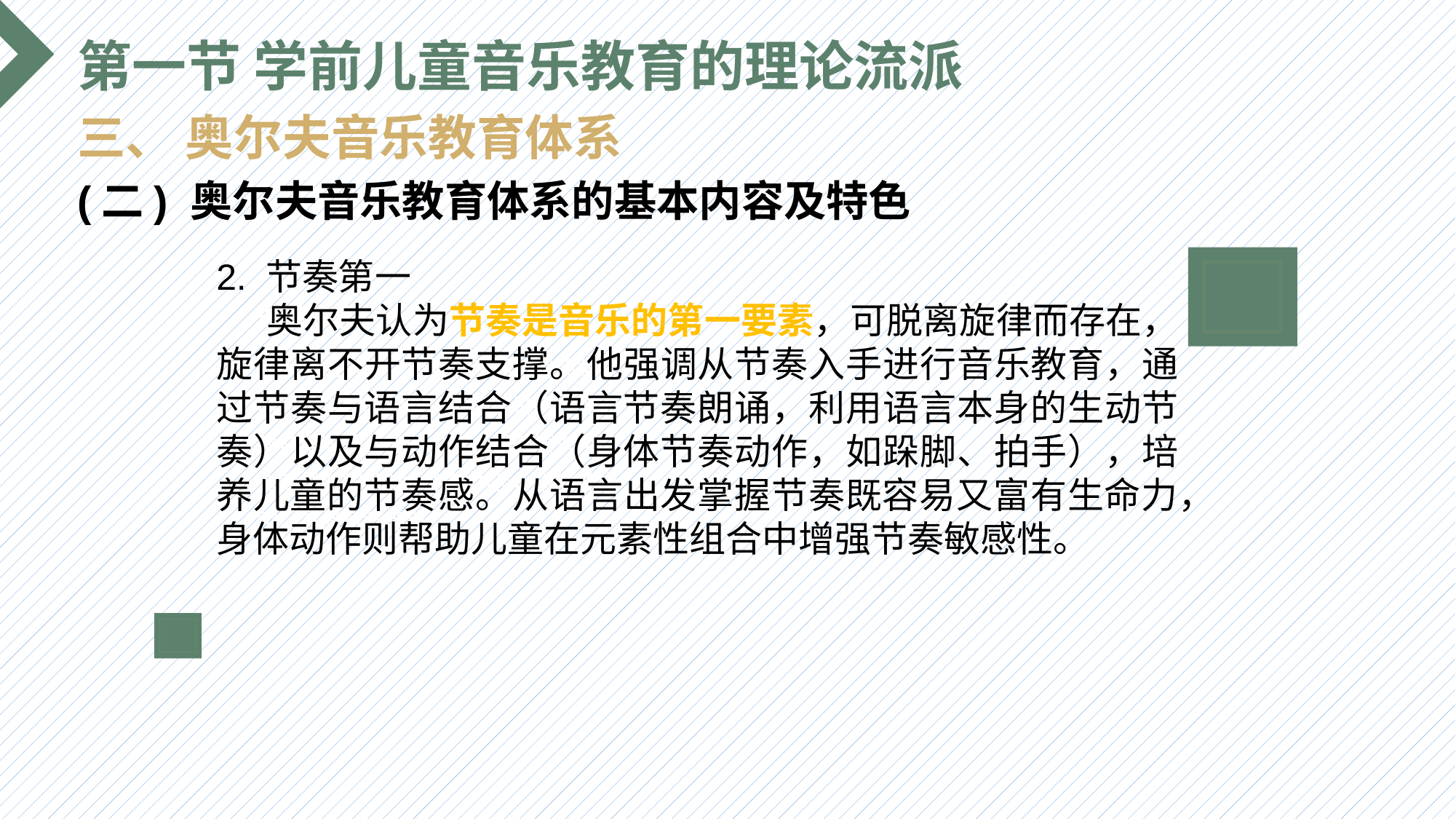

第一节 学前儿童音乐教育的理论流派
三、 奥尔夫音乐教育体系
(二) 奥尔夫音乐教育体系的基本内容及特色

2. 节奏第一
     奥尔夫认为节奏是音乐的第一要素，可脱离旋律而存在，旋律离不开节奏支撑。他强调从节奏入手进行音乐教育，通过节奏与语言结合（语言节奏朗诵，利用语言本身的生动节奏）以及与动作结合（身体节奏动作，如跺脚、拍手），培养儿童的节奏感。从语言出发掌握节奏既容易又富有生命力，身体动作则帮助儿童在元素性组合中增强节奏敏感性。

选题背景
输入您的内容，请简要说明，言简意赅即可输入您的内容，请简要说明，言简意赅即可输入您的内容，请简要说明，言简意赅即可输入您的内容，请简要说明，言简意赅即可